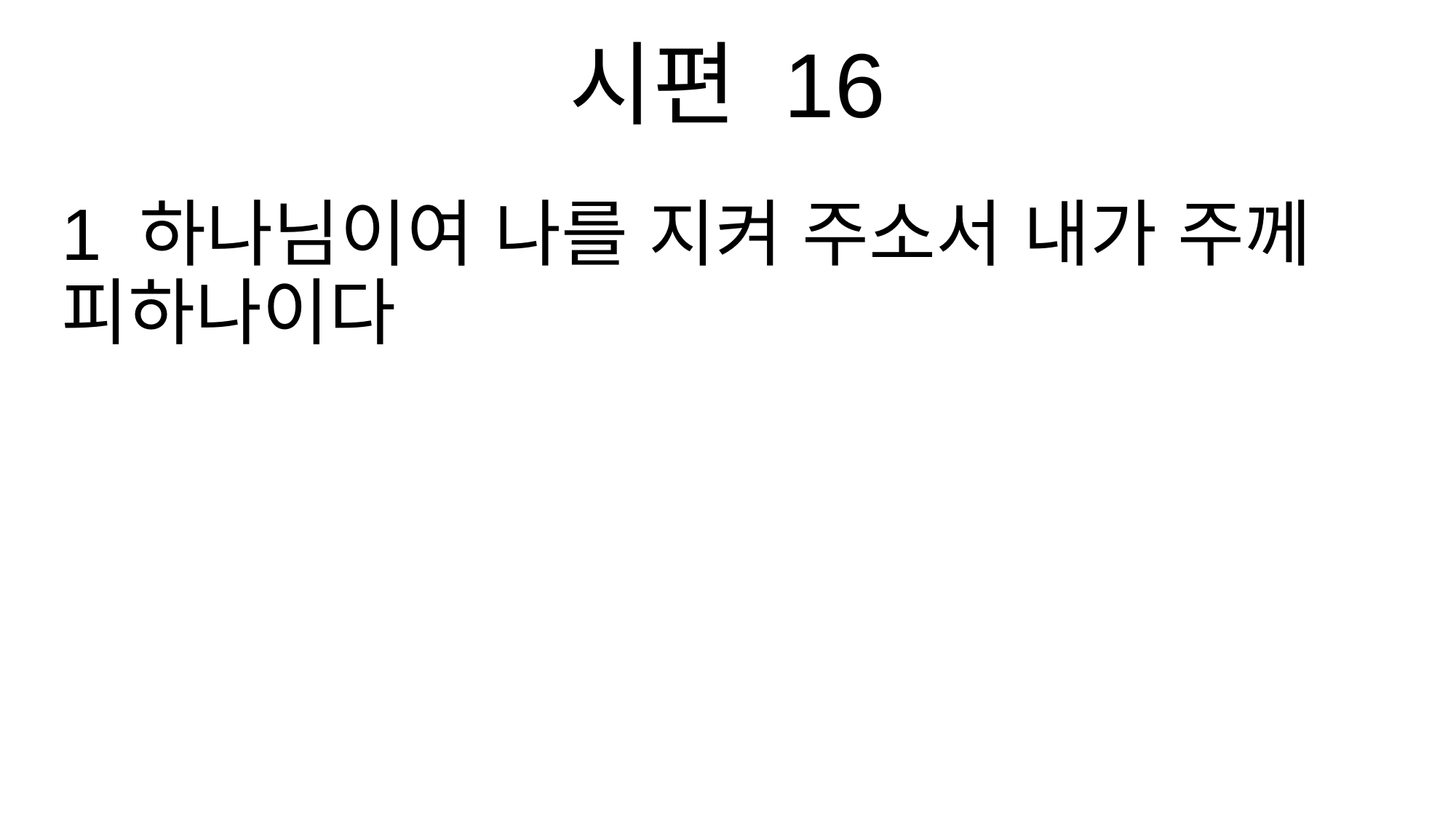

시편 16
1 하나님이여 나를 지켜 주소서 내가 주께 피하나이다